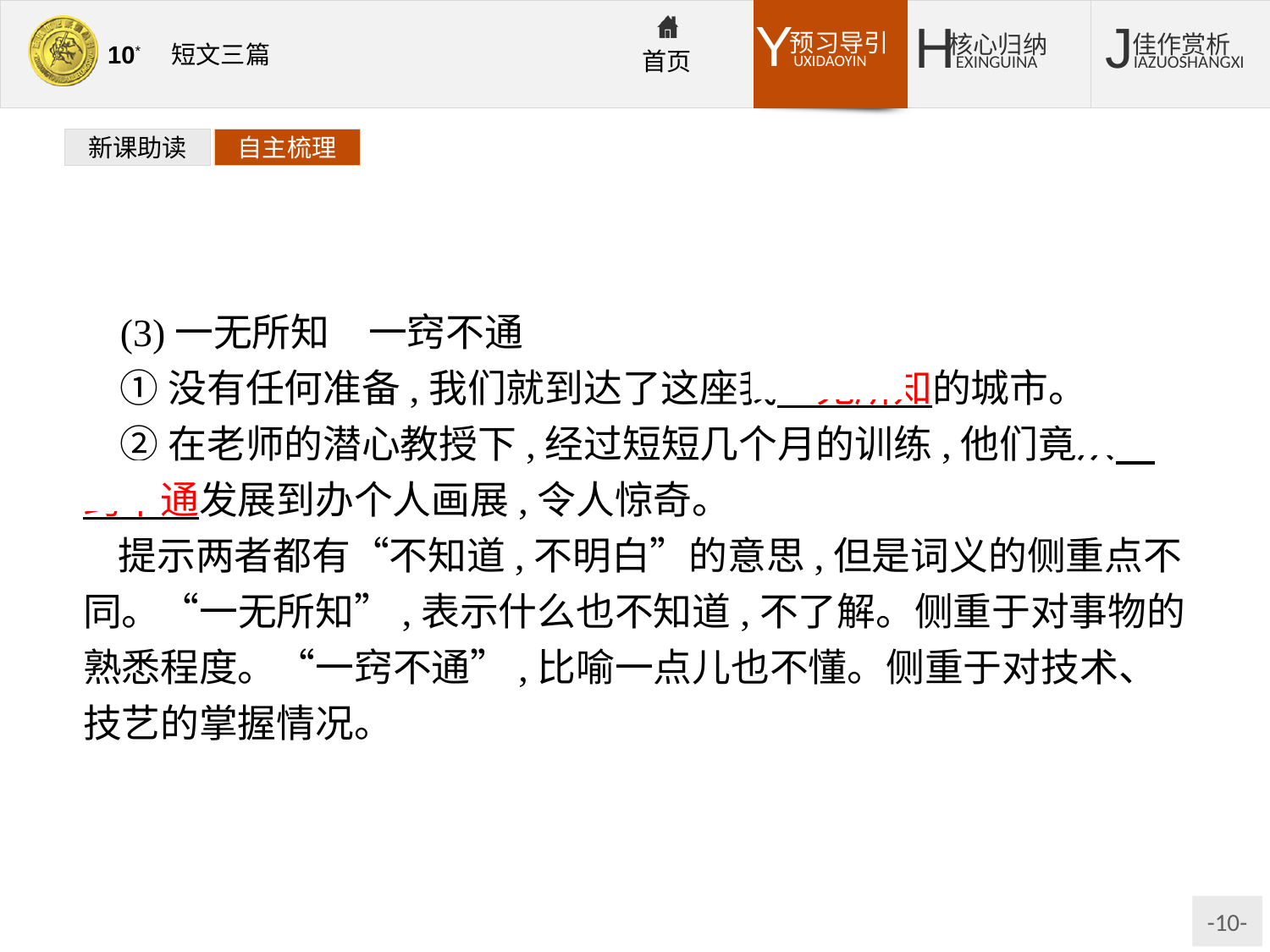

新课助读
自主梳理
(3)一无所知　一窍不通
①没有任何准备,我们就到达了这座我一无所知的城市。
②在老师的潜心教授下,经过短短几个月的训练,他们竟从一窍不通发展到办个人画展,令人惊奇。
提示两者都有“不知道,不明白”的意思,但是词义的侧重点不同。“一无所知”,表示什么也不知道,不了解。侧重于对事物的熟悉程度。“一窍不通”,比喻一点儿也不懂。侧重于对技术、技艺的掌握情况。